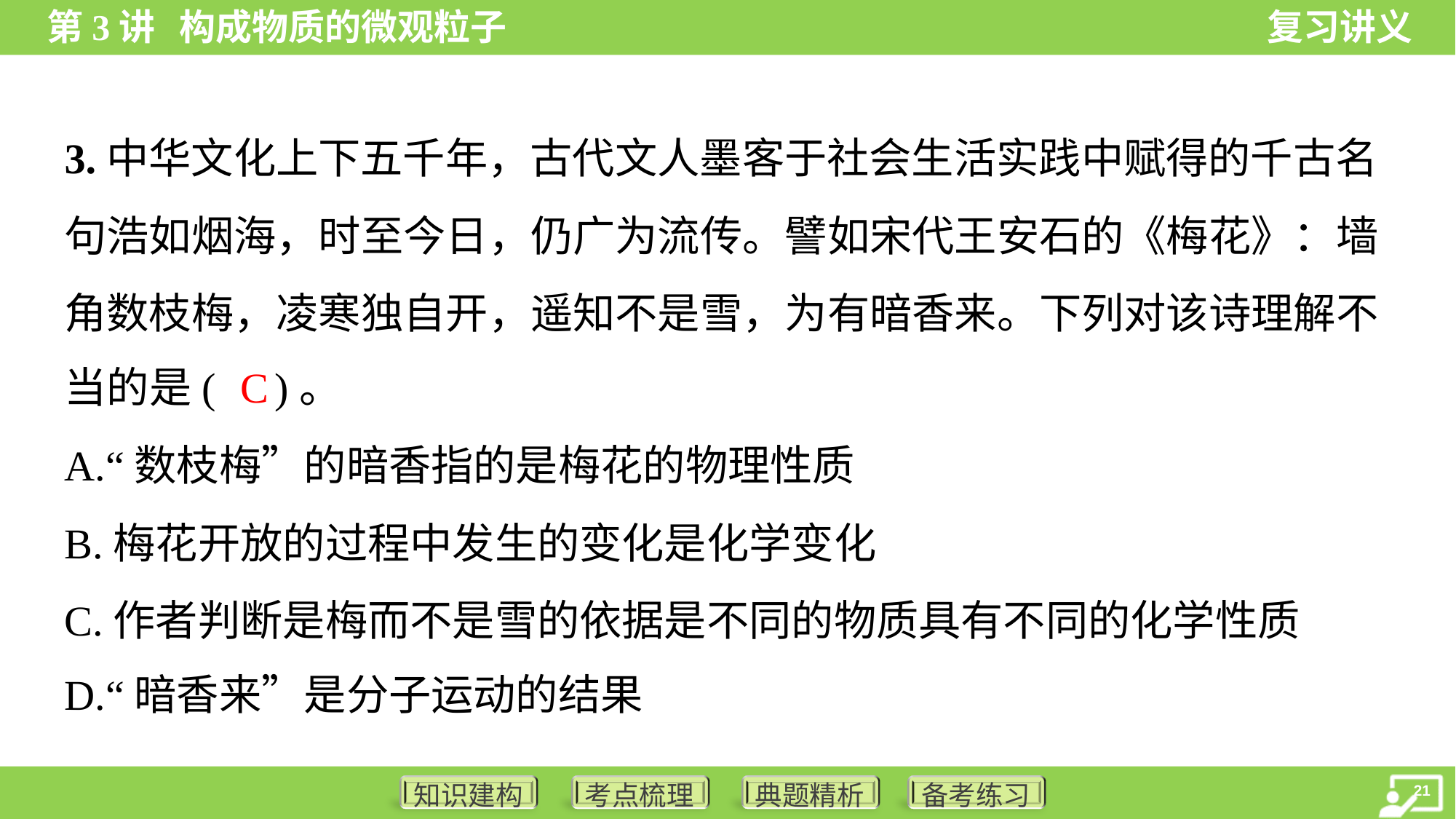

3.中华文化上下五千年，古代文人墨客于社会生活实践中赋得的千古名
句浩如烟海，时至今日，仍广为流传。譬如宋代王安石的《梅花》：墙
角数枝梅，凌寒独自开，遥知不是雪，为有暗香来。下列对该诗理解不
当的是(     )。
C
A.“数枝梅”的暗香指的是梅花的物理性质
B.梅花开放的过程中发生的变化是化学变化
C.作者判断是梅而不是雪的依据是不同的物质具有不同的化学性质
D.“暗香来”是分子运动的结果